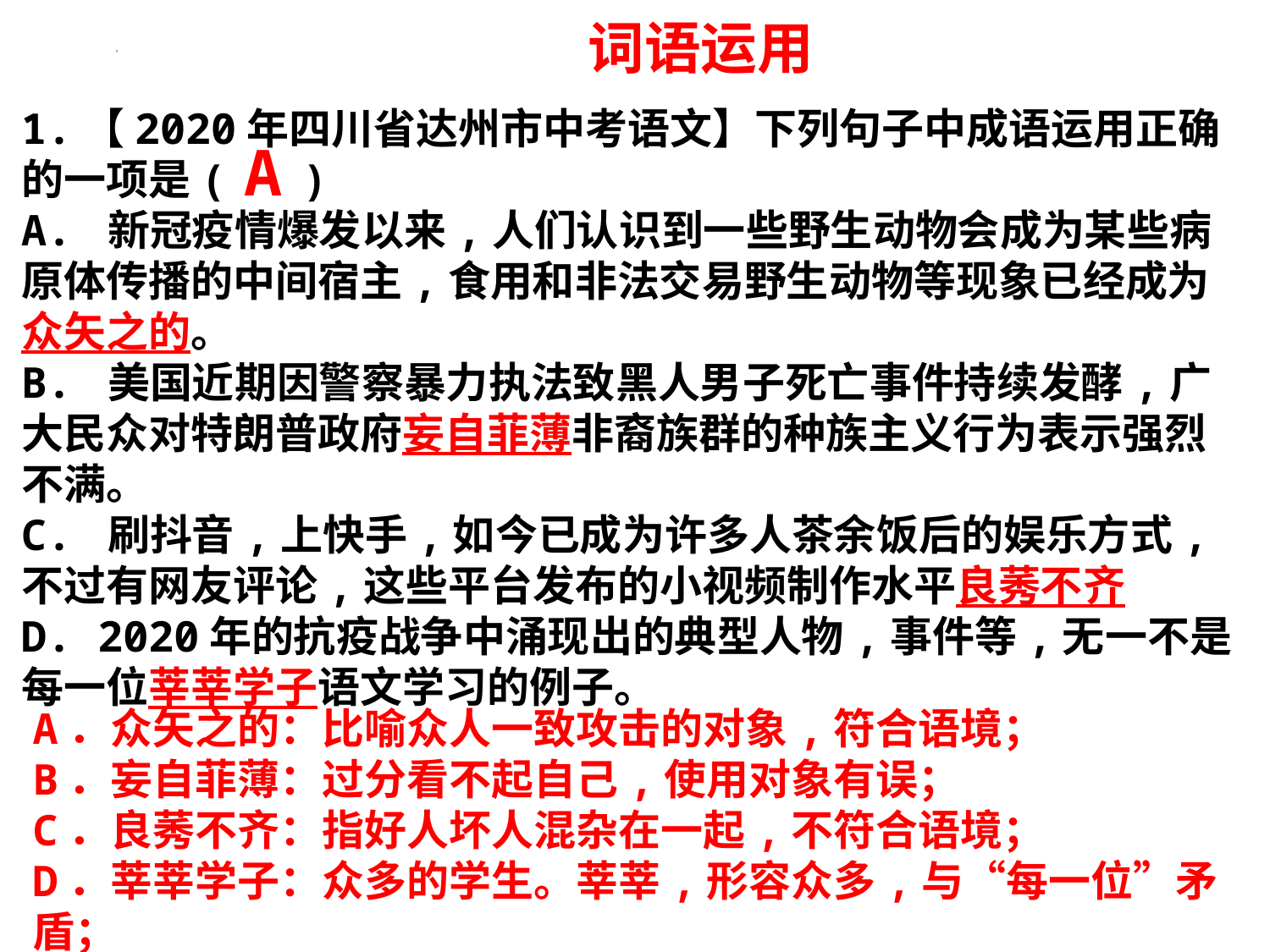

词语运用
1.【2020年四川省达州市中考语文】下列句子中成语运用正确的一项是(   )
A. 新冠疫情爆发以来,人们认识到一些野生动物会成为某些病原体传播的中间宿主,食用和非法交易野生动物等现象已经成为众矢之的。
B. 美国近期因警察暴力执法致黑人男子死亡事件持续发酵,广大民众对特朗普政府妄自菲薄非裔族群的种族主义行为表示强烈不满。
C. 刷抖音,上快手,如今已成为许多人茶余饭后的娱乐方式,不过有网友评论,这些平台发布的小视频制作水平良莠不齐
D. 2020年的抗疫战争中涌现出的典型人物,事件等,无一不是每一位莘莘学子语文学习的例子。
A
A．众矢之的：比喻众人一致攻击的对象,符合语境；
B．妄自菲薄：过分看不起自己,使用对象有误；
C．良莠不齐：指好人坏人混杂在一起,不符合语境；
D．莘莘学子：众多的学生。莘莘,形容众多,与“每一位”矛盾；